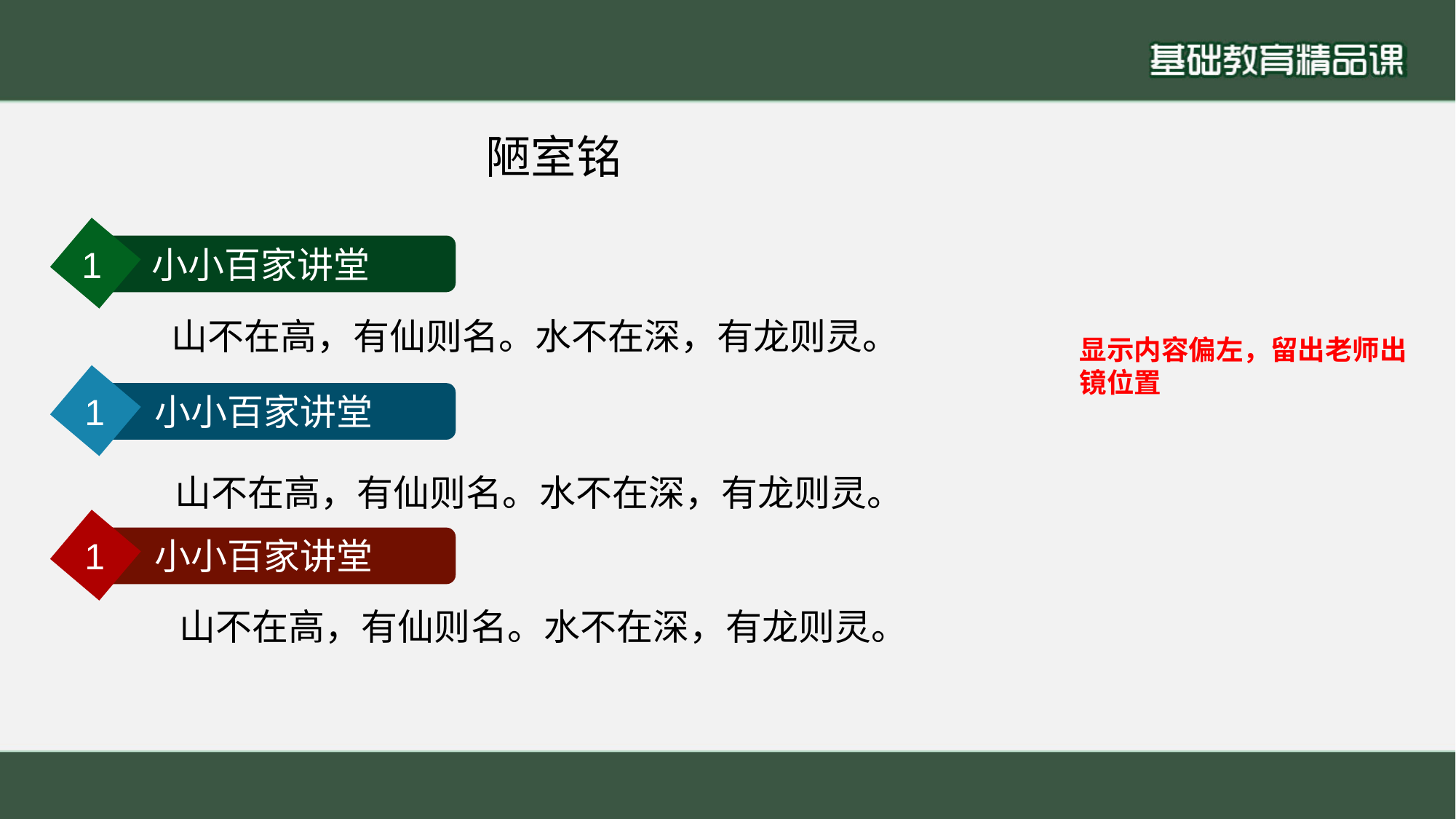

陋室铭

1    小小百家讲堂
    山不在高，有仙则名。水不在深，有龙则灵。
显示内容偏左，留出老师出镜位置

1    小小百家讲堂
     山不在高，有仙则名。水不在深，有龙则灵。

1    小小百家讲堂
     山不在高，有仙则名。水不在深，有龙则灵。